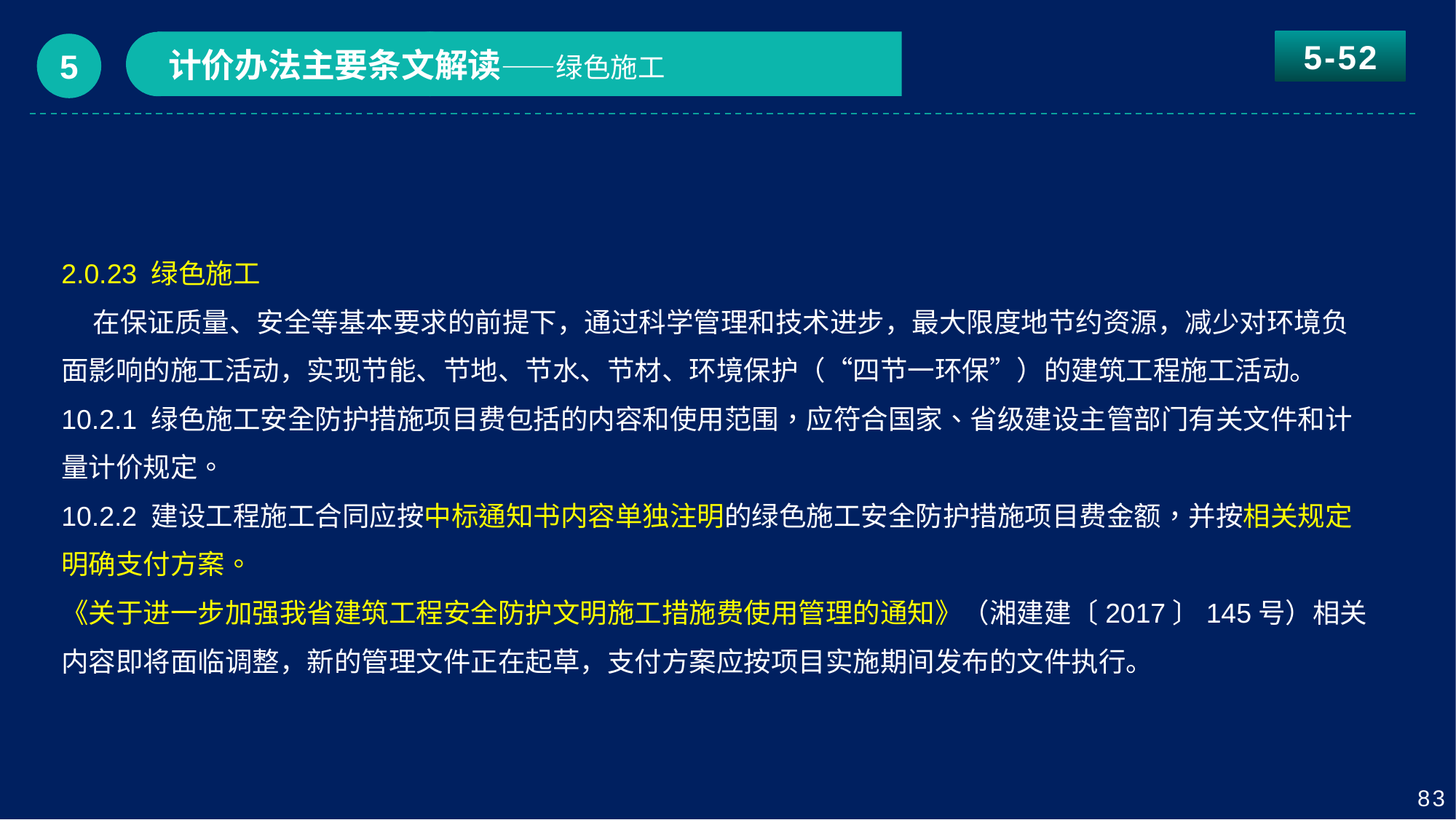

5-52
计价办法主要条文解读——绿色施工

5
2.0.23 绿色施工
    在保证质量、安全等基本要求的前提下，通过科学管理和技术进步，最大限度地节约资源，减少对环境负面影响的施工活动，实现节能、节地、节水、节材、环境保护（“四节一环保”）的建筑工程施工活动。
10.2.1 绿色施工安全防护措施项目费包括的内容和使用范围，应符合国家、省级建设主管部门有关文件和计量计价规定。
10.2.2 建设工程施工合同应按中标通知书内容单独注明的绿色施工安全防护措施项目费金额，并按相关规定明确支付方案。
《关于进一步加强我省建筑工程安全防护文明施工措施费使用管理的通知》（湘建建〔2017〕145号）相关内容即将面临调整，新的管理文件正在起草，支付方案应按项目实施期间发布的文件执行。
83